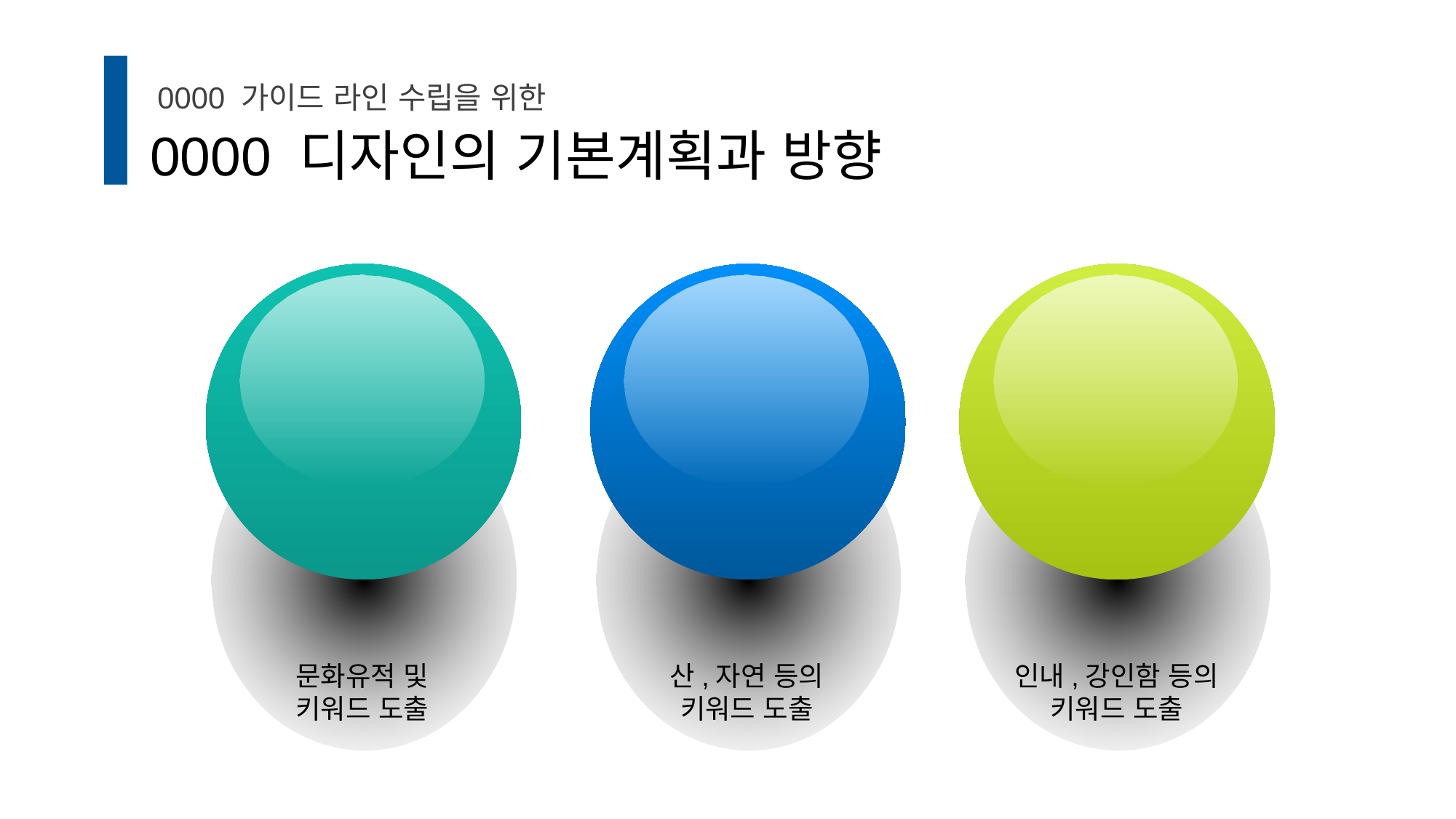

0000 가이드 라인 수립을 위한
0000 디자인의 기본계획과 방향

문화적
요소
자연적
요소
정신적
요소

문화유적 및
키워드 도출
산,자연 등의
키워드 도출
인내,강인함 등의
키워드 도출